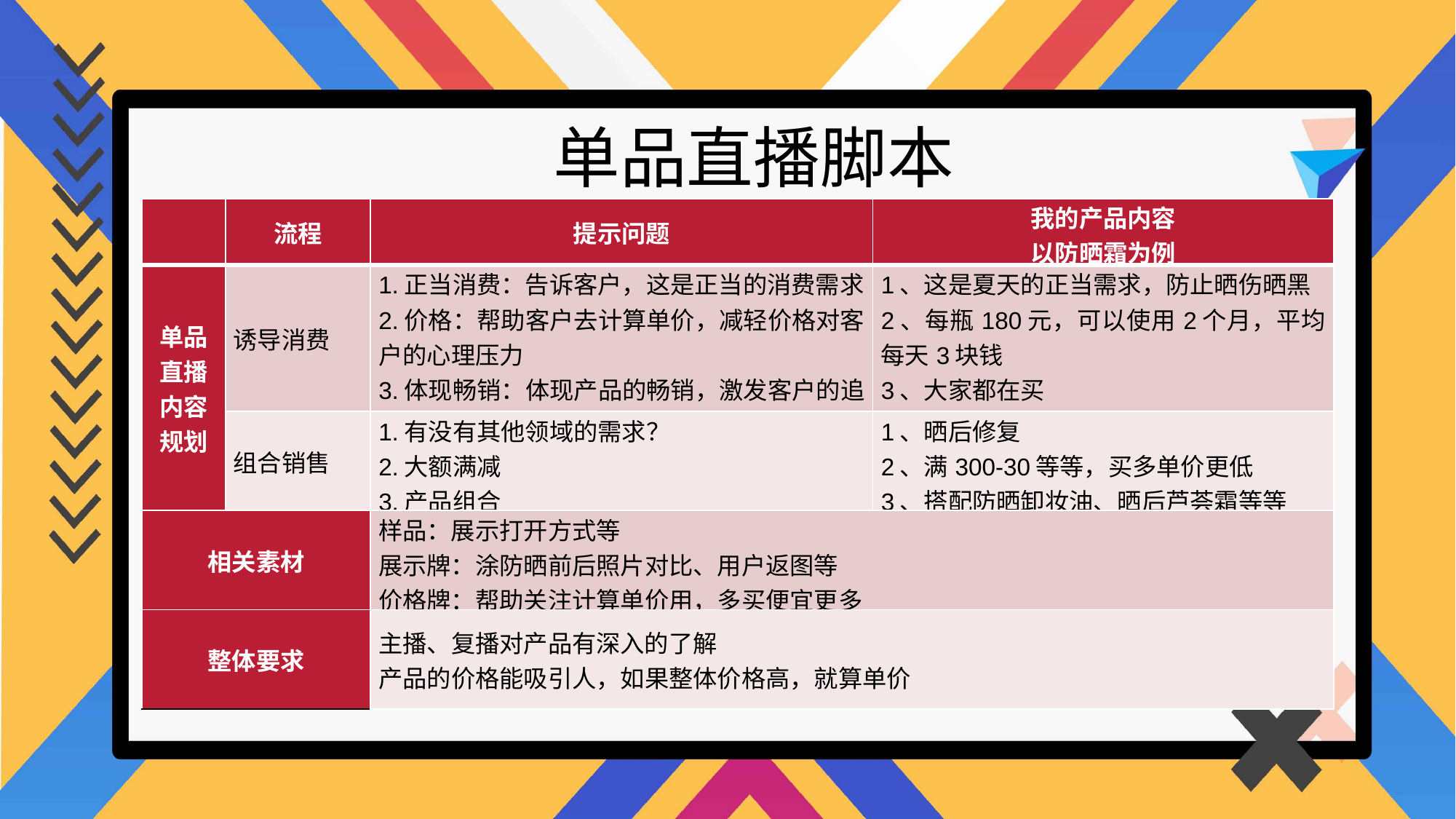

单品直播脚本
|  | 流程 | 提示问题 | 我的产品内容 以防晒霜为例 |
| --- | --- | --- | --- |
| 单品 直播 内容 规划 | 诱导消费 | 1.正当消费：告诉客户，这是正当的消费需求 2.价格：帮助客户去计算单价，减轻价格对客户的心理压力 3.体现畅销：体现产品的畅销，激发客户的追逐时髦的心理 | 1、这是夏天的正当需求，防止晒伤晒黑 2、每瓶180元，可以使用2个月，平均每天3块钱 3、大家都在买 |
|  | 组合销售 | 1.有没有其他领域的需求？ 2.大额满减 3.产品组合 | 1、晒后修复 2、满300-30等等，买多单价更低 3、搭配防晒卸妆油、晒后芦荟霜等等 |
| 相关素材 |  | 样品：展示打开方式等 展示牌：涂防晒前后照片对比、用户返图等 价格牌：帮助关注计算单价用，多买便宜更多 |  |
| 整体要求 |  | 主播、复播对产品有深入的了解 产品的价格能吸引人，如果整体价格高，就算单价 |  |